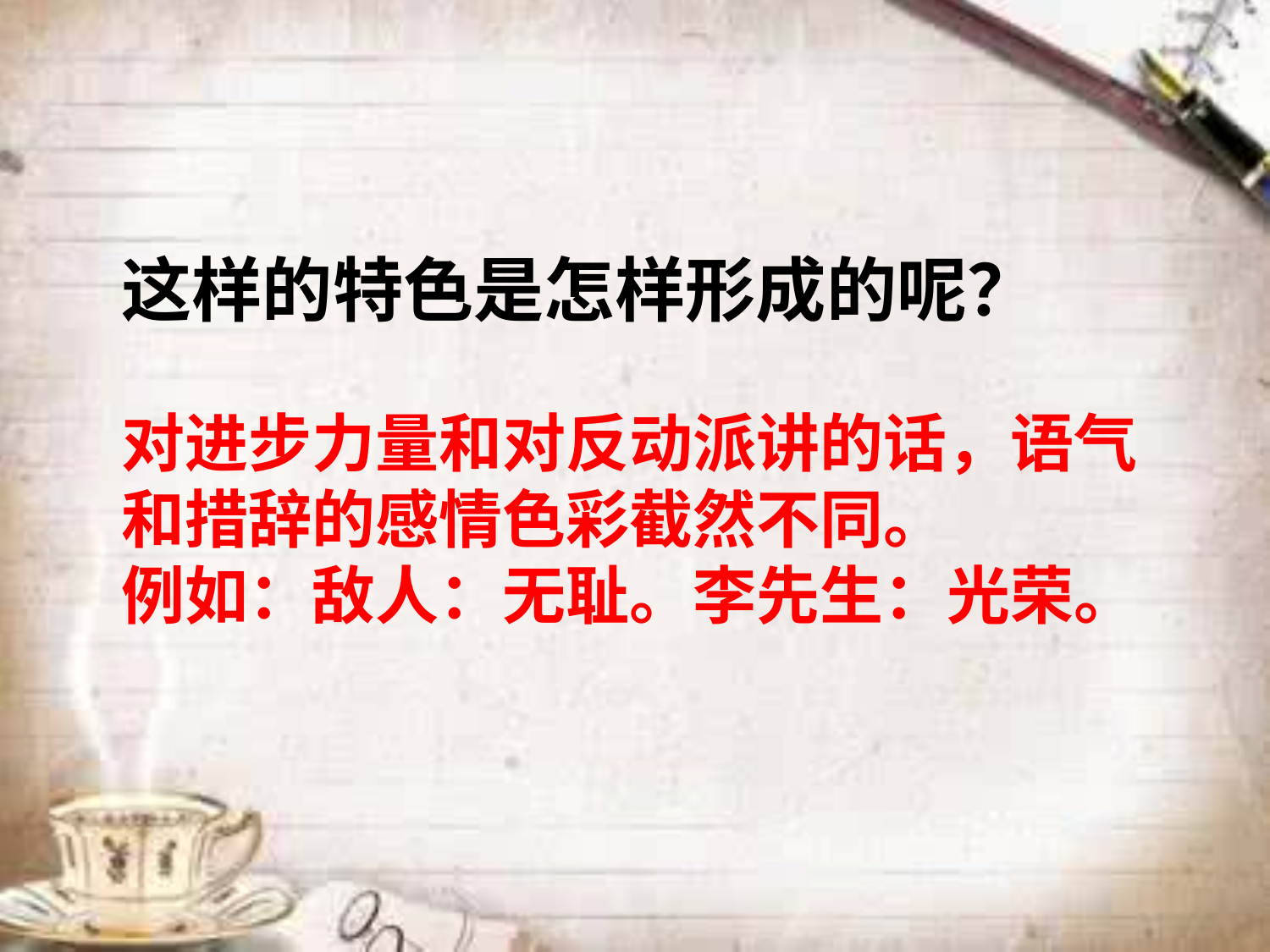

这样的特色是怎样形成的呢？
对进步力量和对反动派讲的话，语气和措辞的感情色彩截然不同。
例如：敌人：无耻。李先生：光荣。